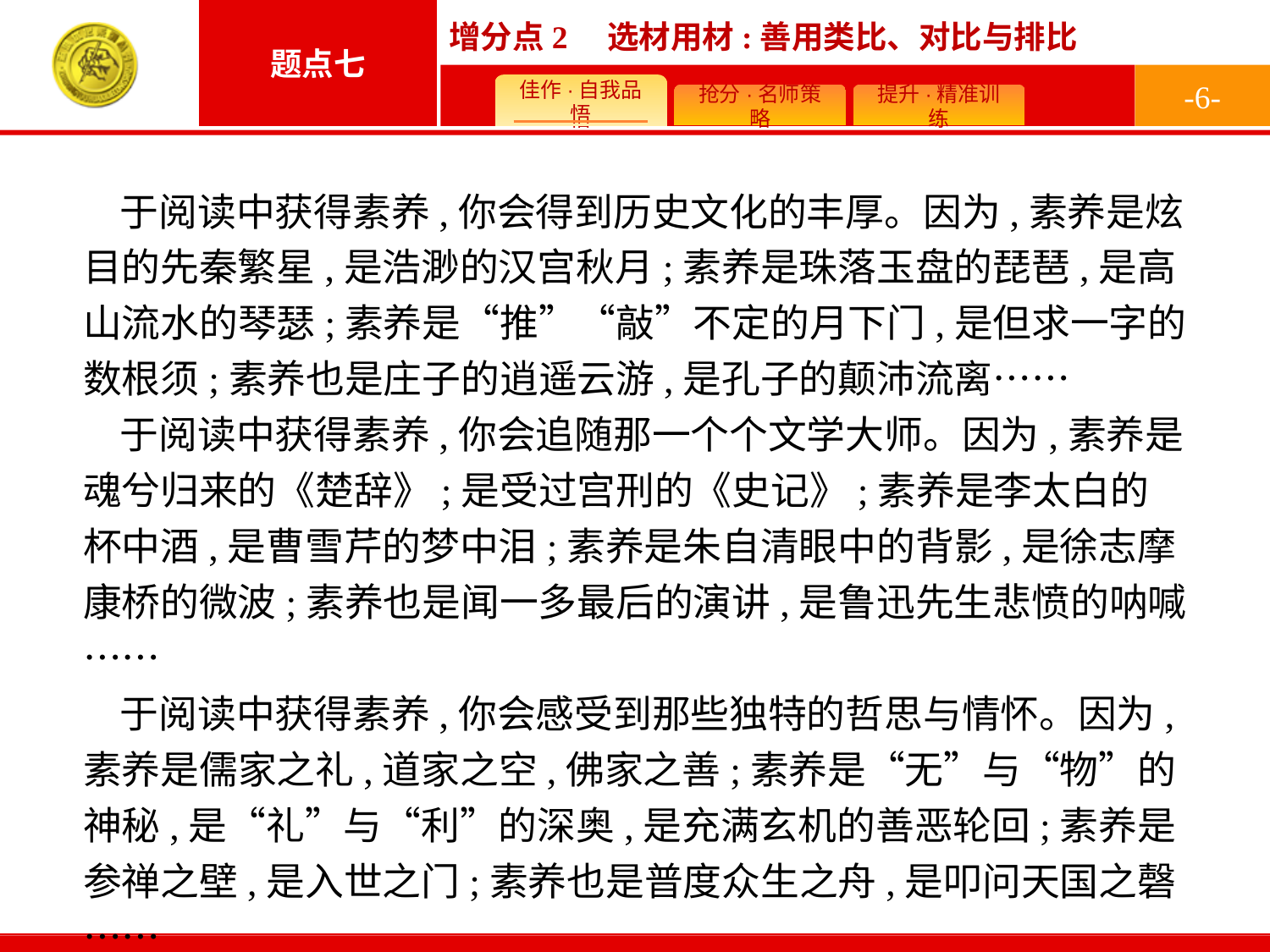

-6-
于阅读中获得素养,你会得到历史文化的丰厚。因为,素养是炫目的先秦繁星,是浩渺的汉宫秋月;素养是珠落玉盘的琵琶,是高山流水的琴瑟;素养是“推”“敲”不定的月下门,是但求一字的数根须;素养也是庄子的逍遥云游,是孔子的颠沛流离……
于阅读中获得素养,你会追随那一个个文学大师。因为,素养是魂兮归来的《楚辞》;是受过宫刑的《史记》;素养是李太白的杯中酒,是曹雪芹的梦中泪;素养是朱自清眼中的背影,是徐志摩康桥的微波;素养也是闻一多最后的演讲,是鲁迅先生悲愤的呐喊……
于阅读中获得素养,你会感受到那些独特的哲思与情怀。因为,素养是儒家之礼,道家之空,佛家之善;素养是“无”与“物”的神秘,是“礼”与“利”的深奥,是充满玄机的善恶轮回;素养是参禅之壁,是入世之门;素养也是普度众生之舟,是叩问天国之磬……